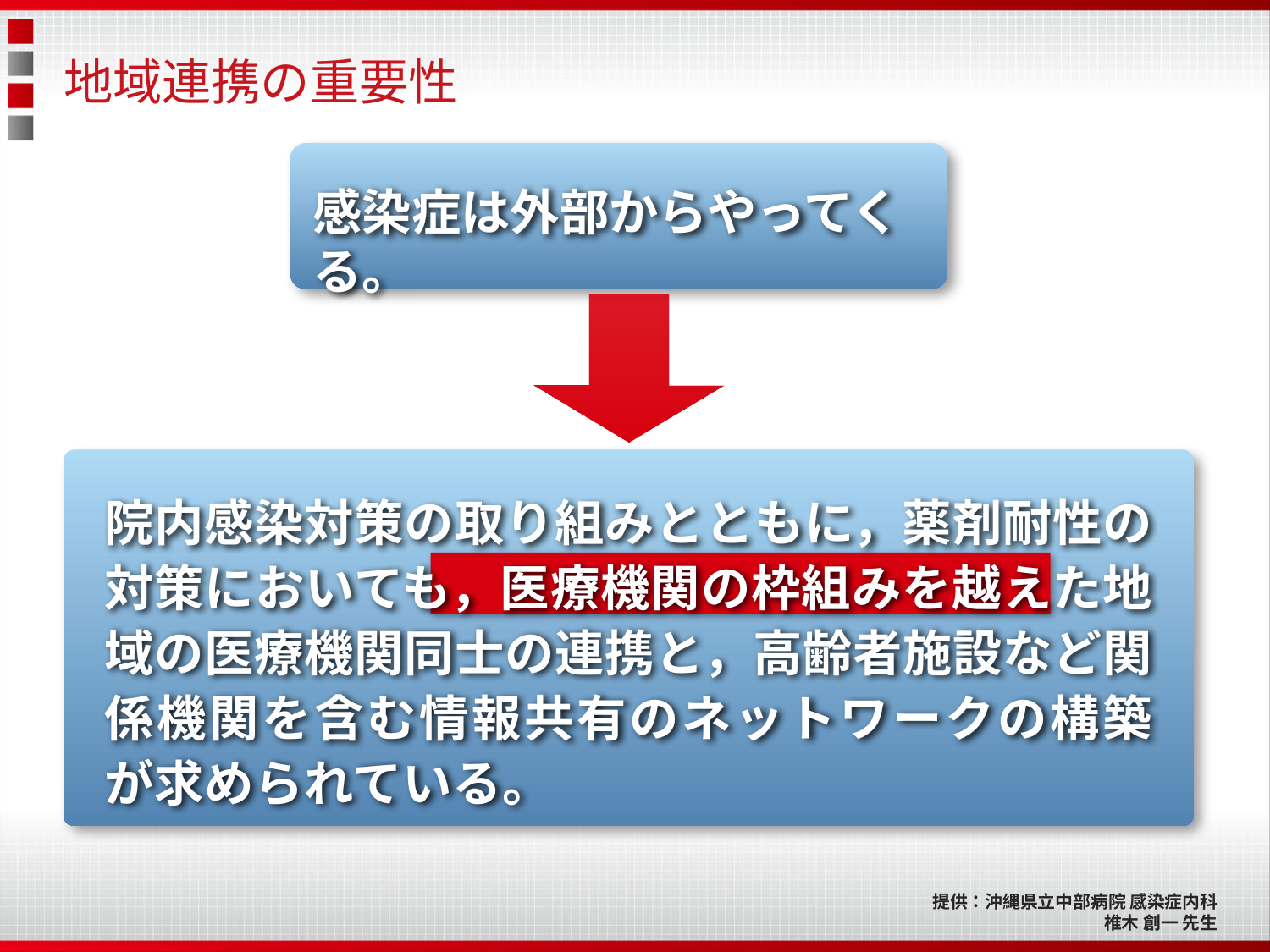

# 地域連携の重要性

感染症は外部からやってくる。

院内感染対策の取り組みとともに，薬剤耐性の対策においても，医療機関の枠組みを越えた地域の医療機関同士の連携と，高齢者施設など関係機関を含む情報共有のネットワークの構築が求められている。

提供：沖縄県立中部病院 感染症内科
　　　　　椎木 創一 先生